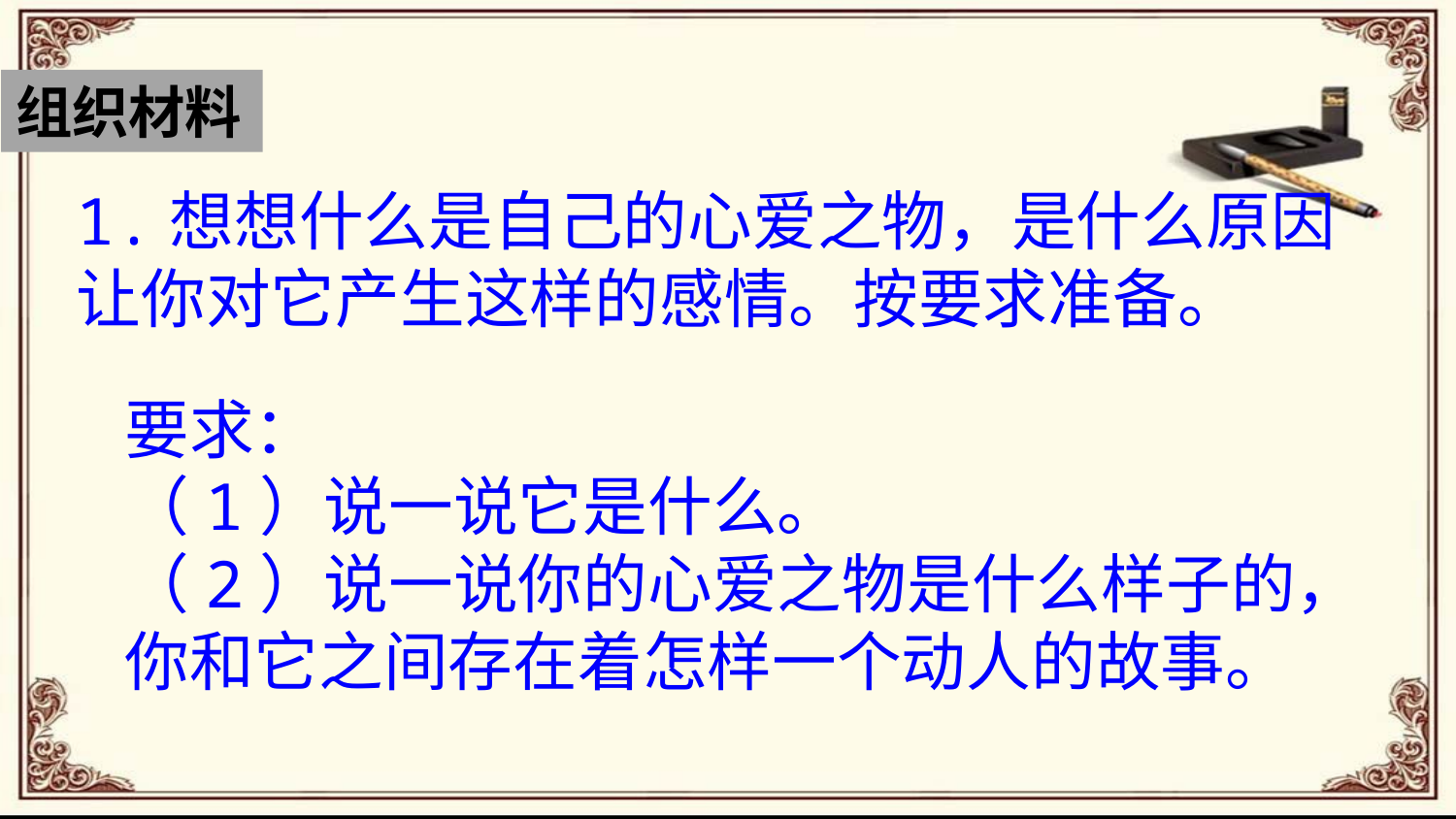

组织材料
1.想想什么是自己的心爱之物，是什么原因让你对它产生这样的感情。按要求准备。

要求：
（1）说一说它是什么。
（2）说一说你的心爱之物是什么样子的，你和它之间存在着怎样一个动人的故事。